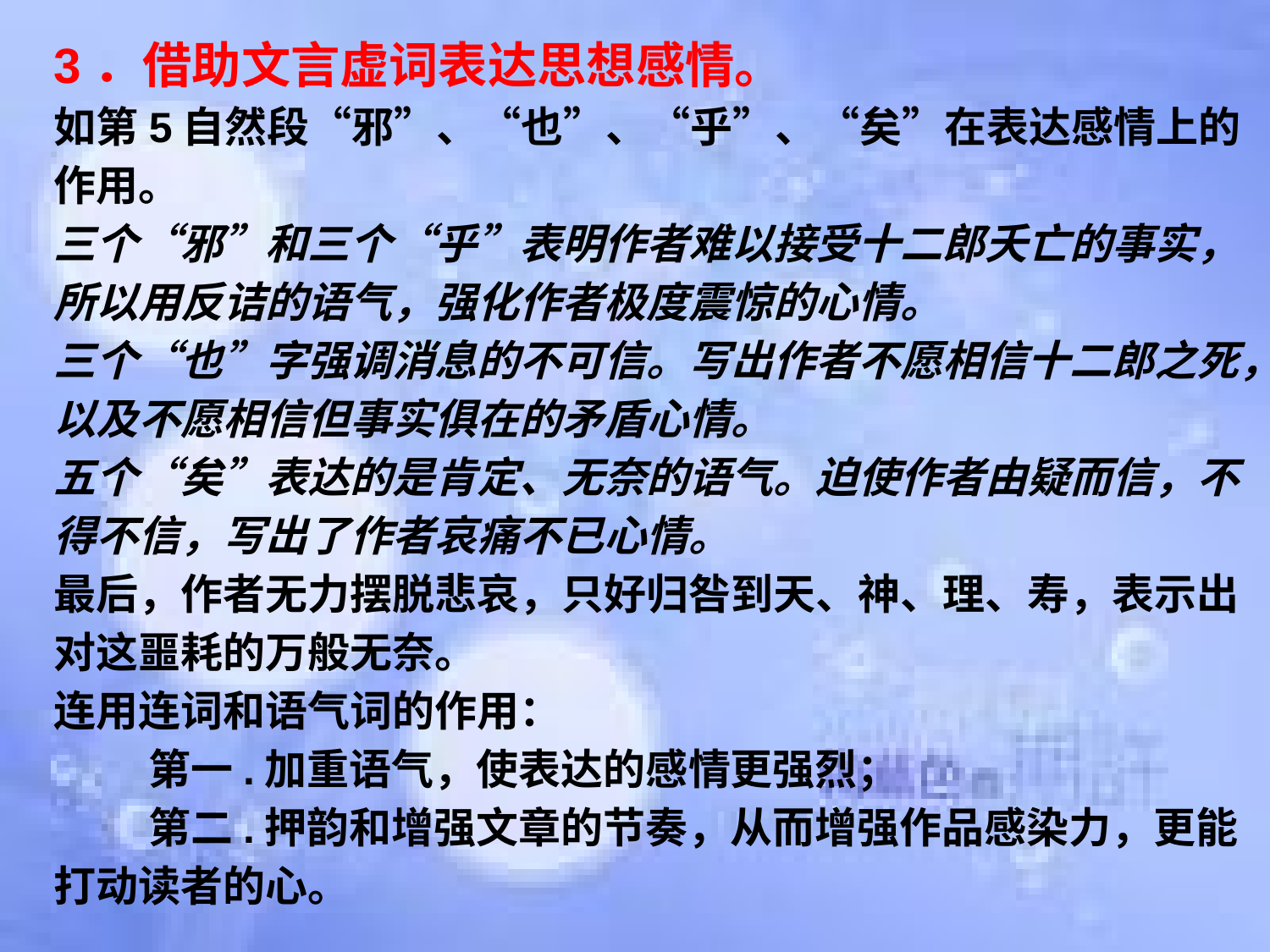

3．借助文言虚词表达思想感情。
如第5自然段“邪”、“也”、“乎”、“矣”在表达感情上的作用。
三个“邪”和三个“乎”表明作者难以接受十二郎夭亡的事实，所以用反诘的语气，强化作者极度震惊的心情。
三个“也”字强调消息的不可信。写出作者不愿相信十二郎之死，以及不愿相信但事实俱在的矛盾心情。
五个“矣”表达的是肯定、无奈的语气。迫使作者由疑而信，不得不信，写出了作者哀痛不已心情。
最后，作者无力摆脱悲哀，只好归咎到天、神、理、寿，表示出对这噩耗的万般无奈。
连用连词和语气词的作用：
　　 第一.加重语气，使表达的感情更强烈；
　　 第二.押韵和增强文章的节奏，从而增强作品感染力，更能打动读者的心。